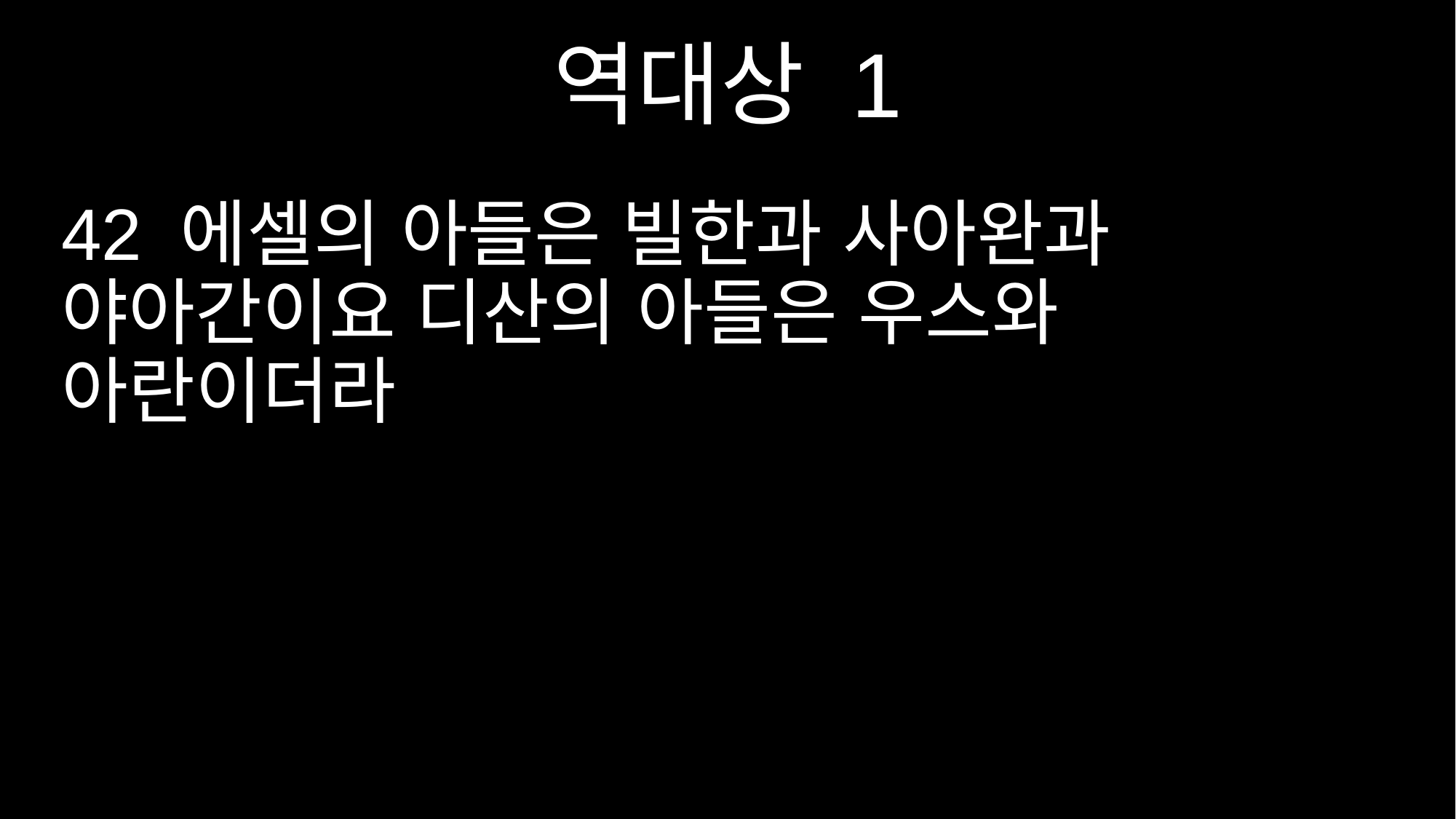

역대상 1
42 에셀의 아들은 빌한과 사아완과 야아간이요 디산의 아들은 우스와 아란이더라